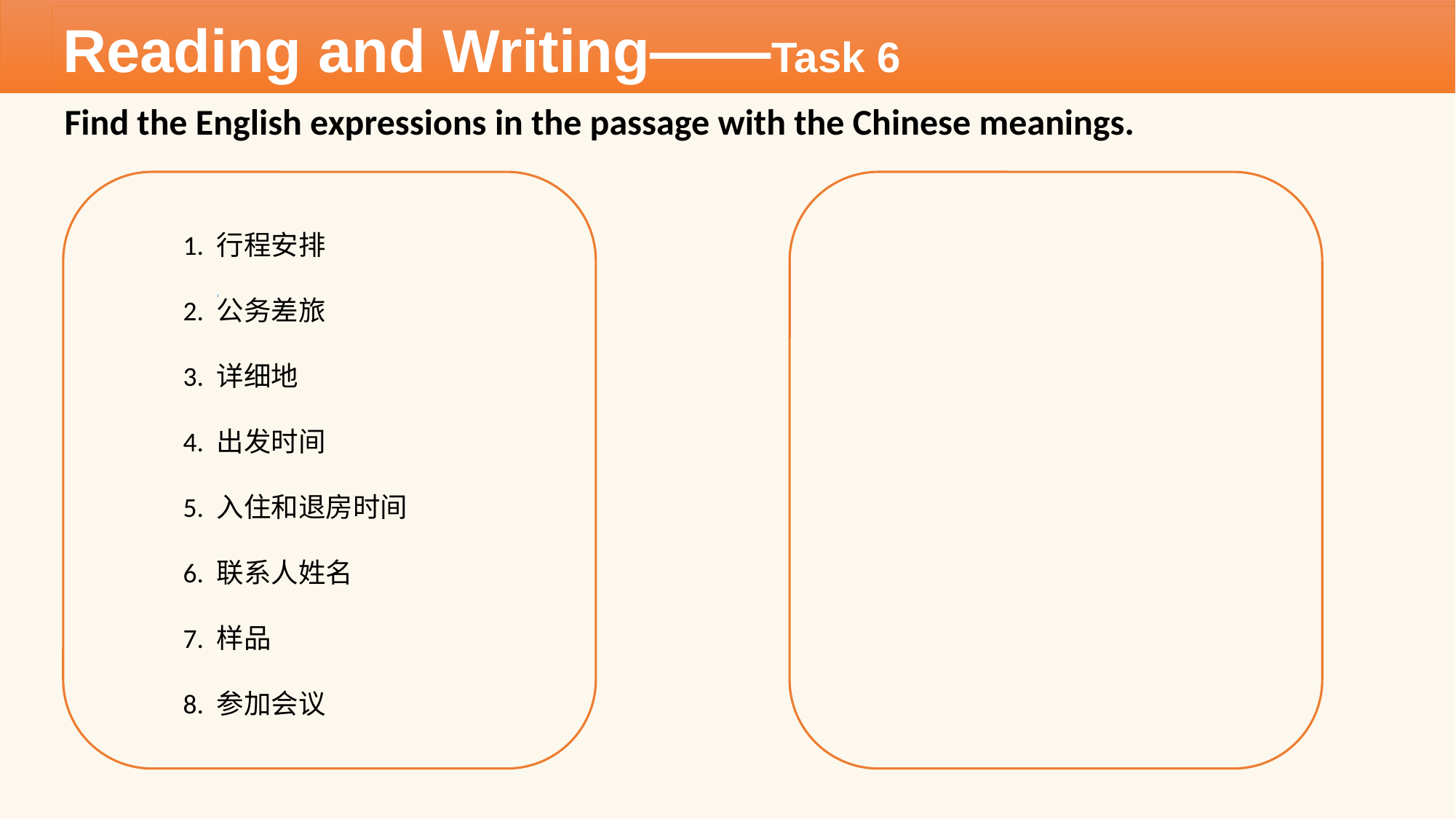

Reading and Writing——Task 6
Find the English expressions in the passage with the Chinese meanings.

1. 行程安排

2. 公务差旅

3. 详细地

4. 出发时间

5. 入住和退房时间

6. 联系人姓名

7. 样品

8. 参加会议